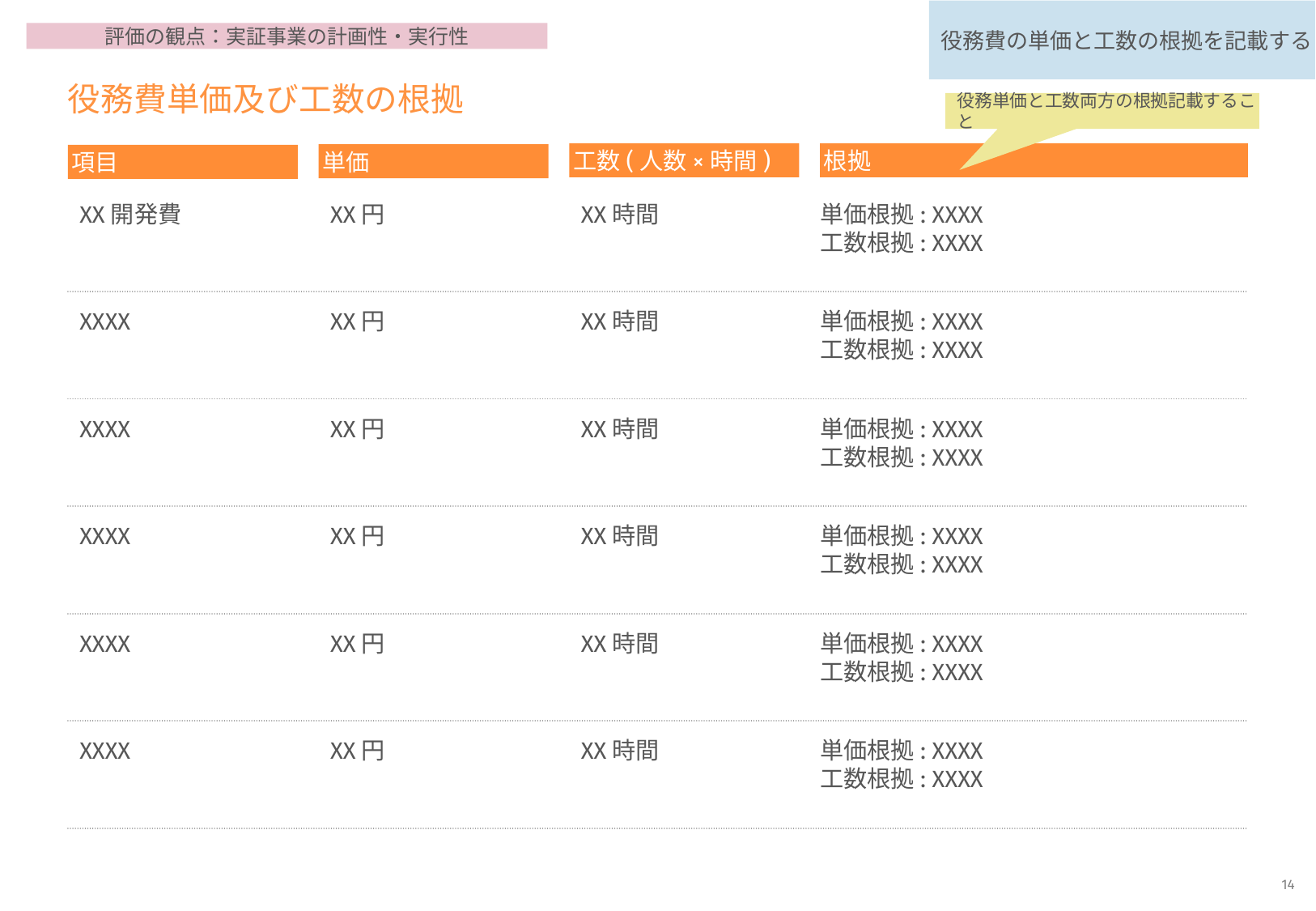

役務費の単価と工数の根拠を記載する
評価の観点：実証事業の計画性・実行性
# 役務費単価及び工数の根拠
役務単価と工数両方の根拠記載すること
工数(人数×時間)
根拠
単価
項目
XX開発費
XX円
XX時間
単価根拠: XXXX
工数根拠: XXXX
XXXX
XX円
XX時間
単価根拠: XXXX
工数根拠: XXXX
XXXX
XX円
XX時間
単価根拠: XXXX
工数根拠: XXXX
XXXX
XX円
XX時間
単価根拠: XXXX
工数根拠: XXXX
XXXX
XX円
XX時間
単価根拠: XXXX
工数根拠: XXXX
XXXX
XX円
XX時間
単価根拠: XXXX
工数根拠: XXXX